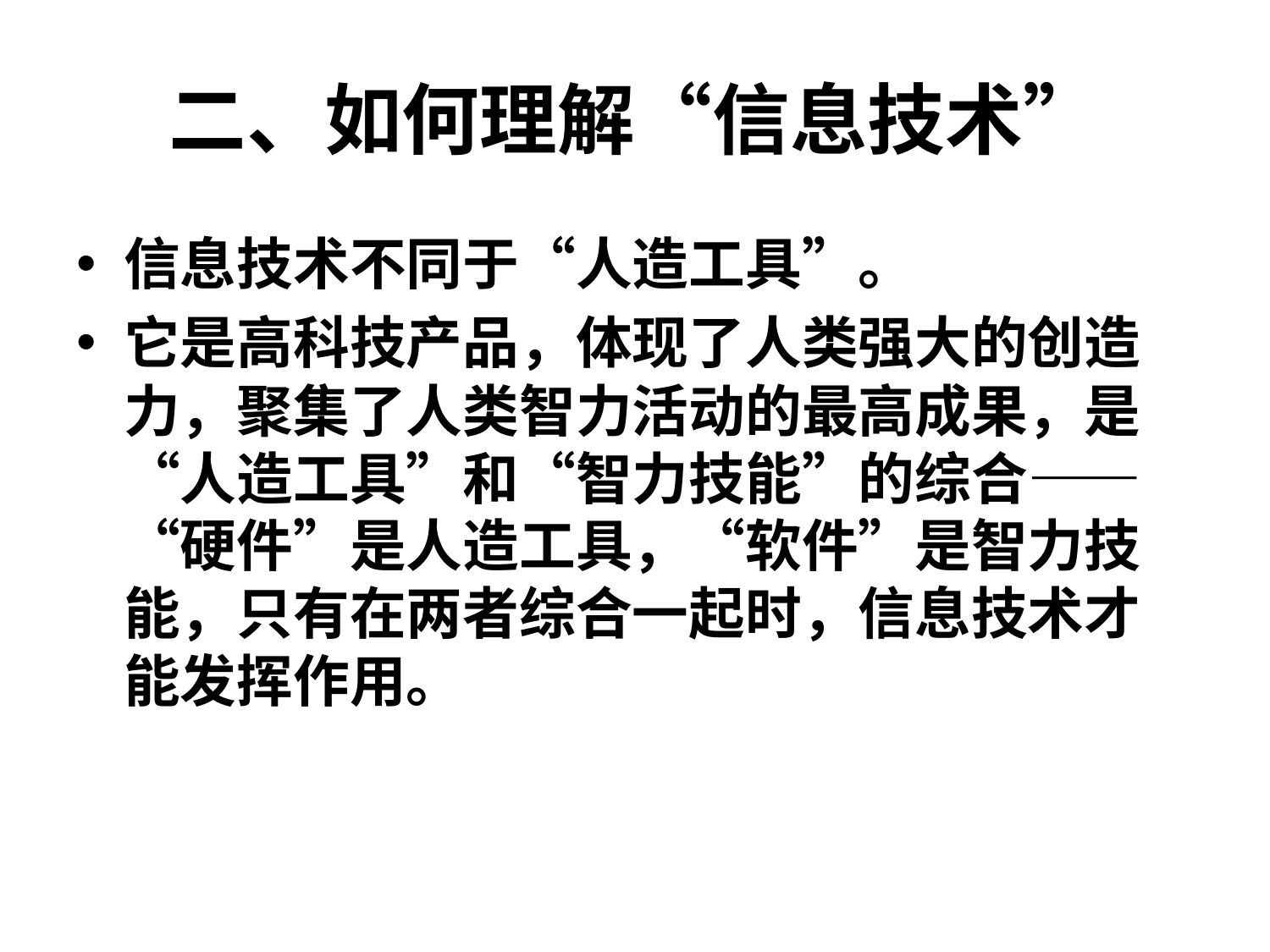

# 二、如何理解“信息技术”
信息技术不同于“人造工具”。
它是高科技产品，体现了人类强大的创造力，聚集了人类智力活动的最高成果，是“人造工具”和“智力技能”的综合——“硬件”是人造工具，“软件”是智力技能，只有在两者综合一起时，信息技术才能发挥作用。